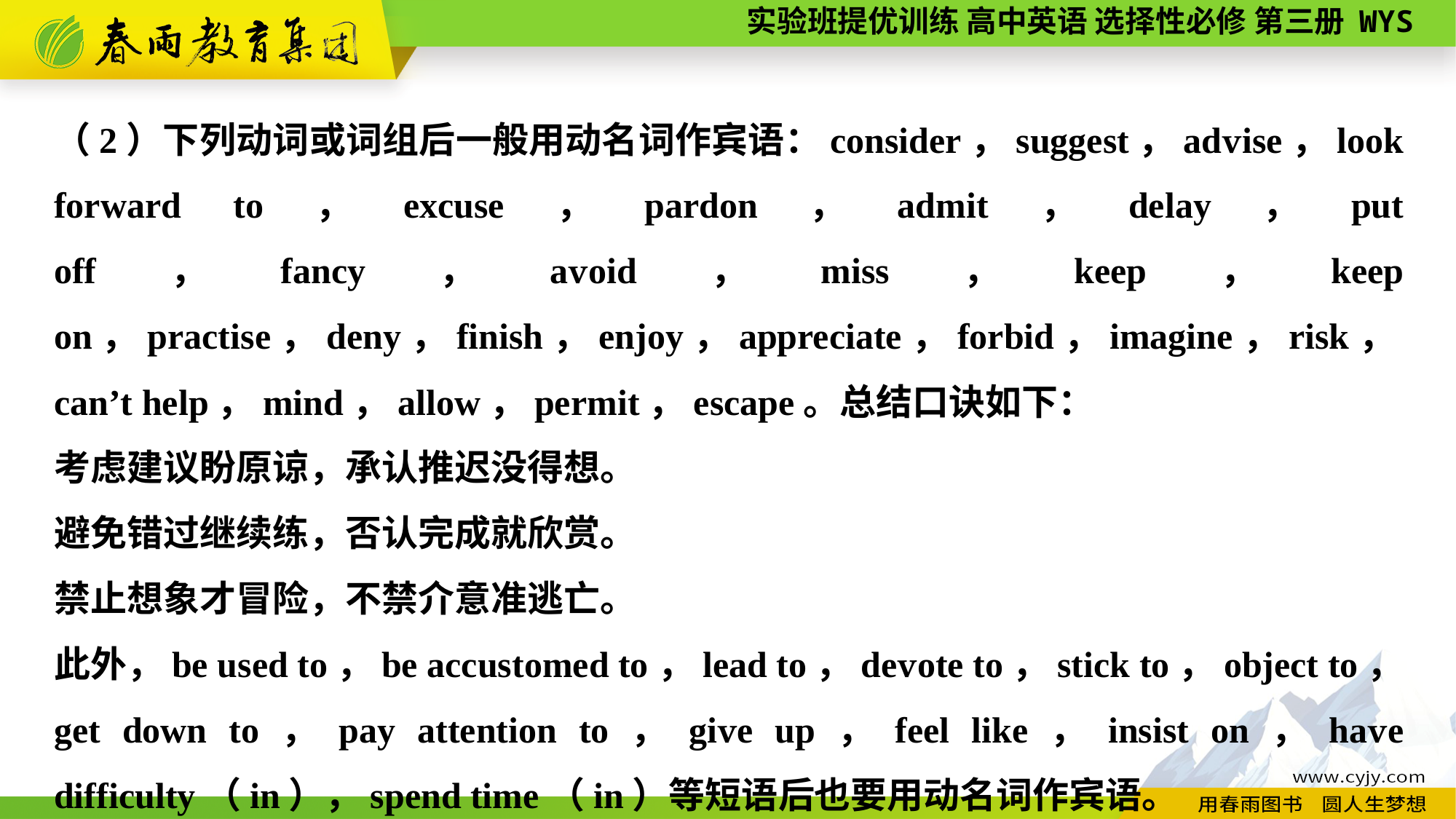

（2）下列动词或词组后一般用动名词作宾语：consider，suggest，advise，look forward to，excuse，pardon，admit，delay，put off，fancy，avoid，miss，keep，keep on，practise，deny，finish，enjoy，appreciate，forbid，imagine，risk，can’t help，mind，allow，permit，escape。总结口诀如下：
考虑建议盼原谅，承认推迟没得想。
避免错过继续练，否认完成就欣赏。
禁止想象才冒险，不禁介意准逃亡。
此外，be used to，be accustomed to，lead to，devote to，stick to，object to，get down to，pay attention to，give up，feel like，insist on，have difficulty（in），spend time（in）等短语后也要用动名词作宾语。